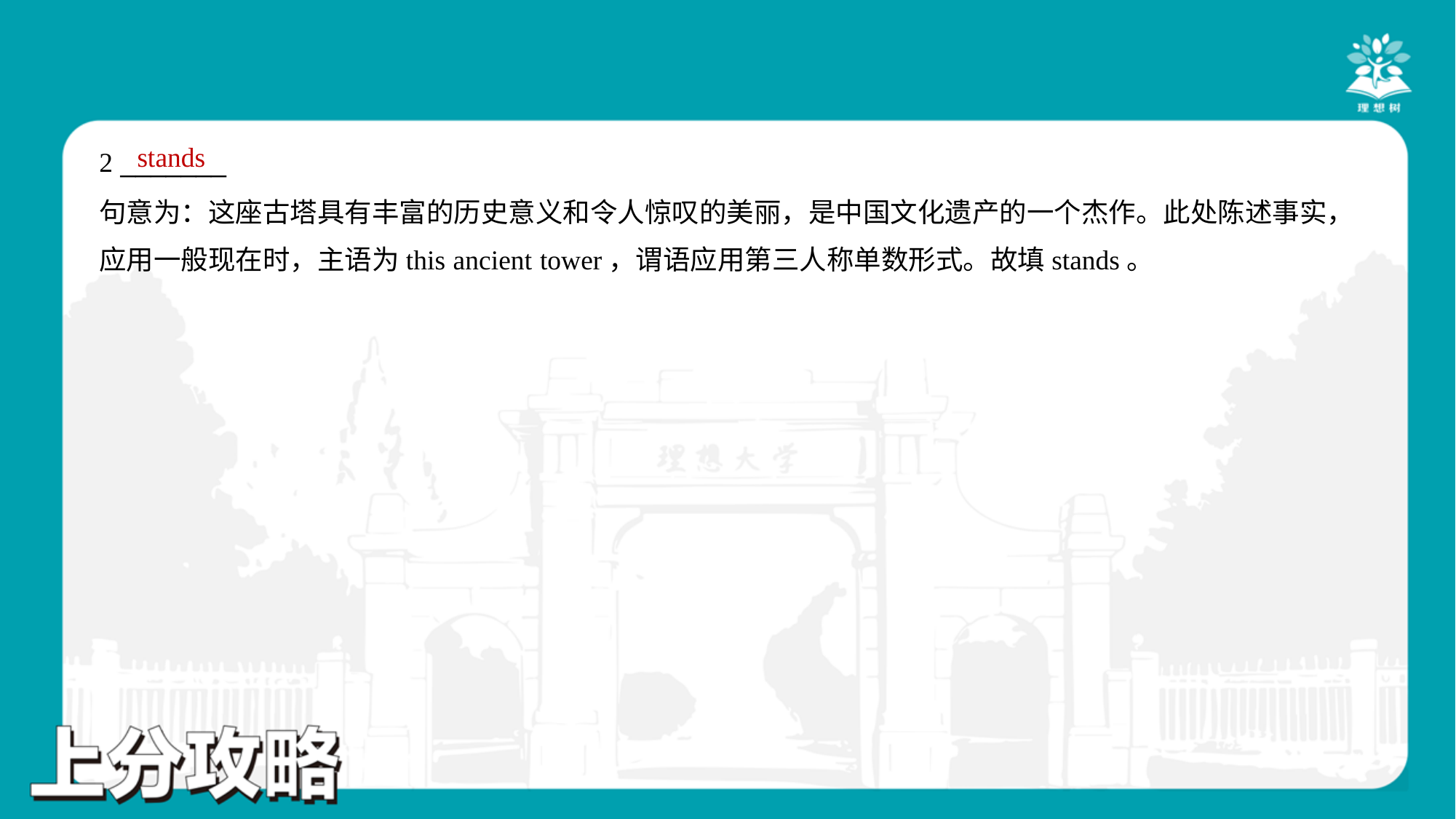

stands
2 _______
句意为：这座古塔具有丰富的历史意义和令人惊叹的美丽，是中国文化遗产的一个杰作。此处陈述事实，
应用一般现在时，主语为this ancient tower，谓语应用第三人称单数形式。故填stands。